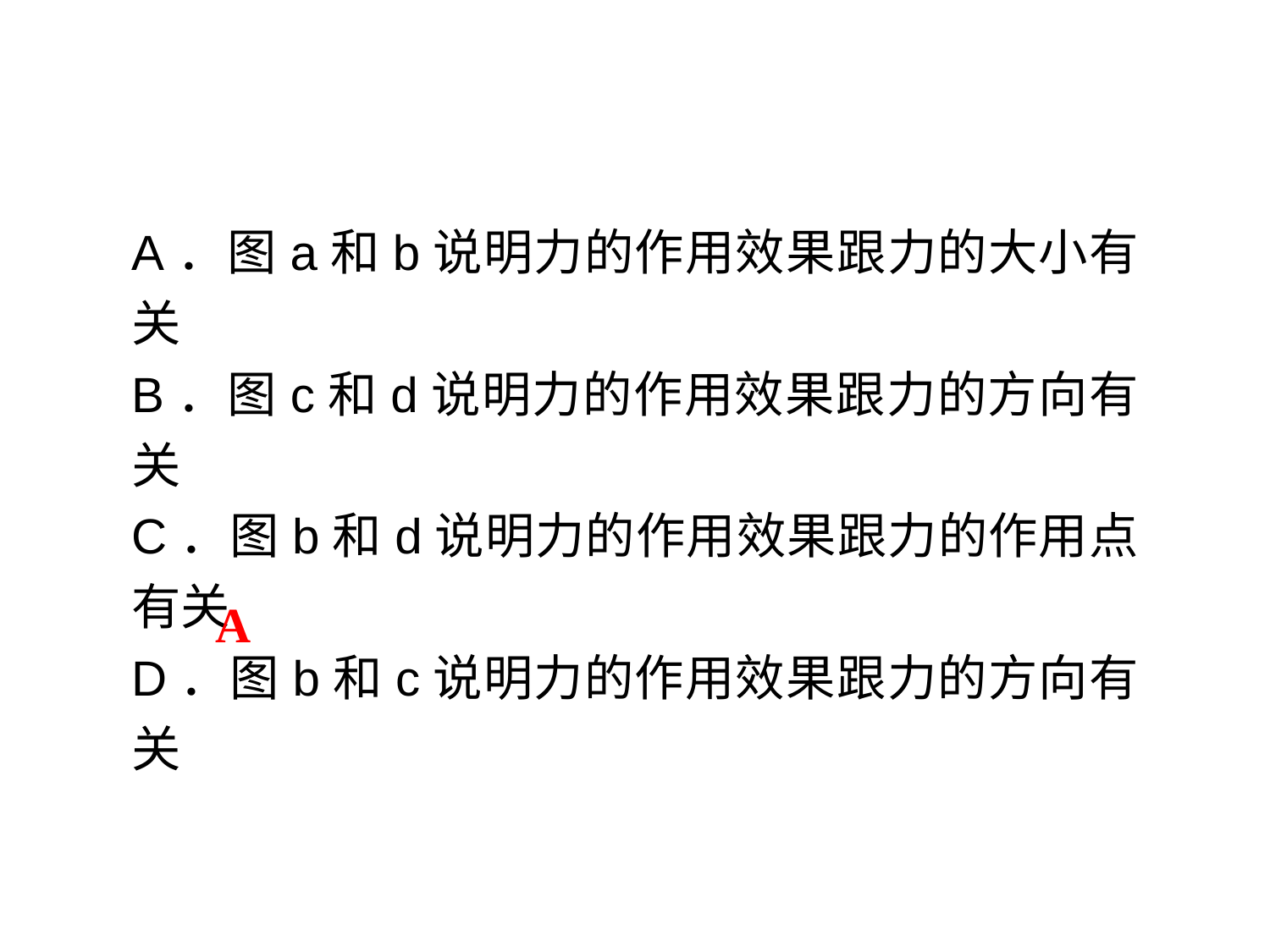

A．图a和b说明力的作用效果跟力的大小有关
B．图c和d说明力的作用效果跟力的方向有关
C．图b和d说明力的作用效果跟力的作用点有关
D．图b和c说明力的作用效果跟力的方向有关
A